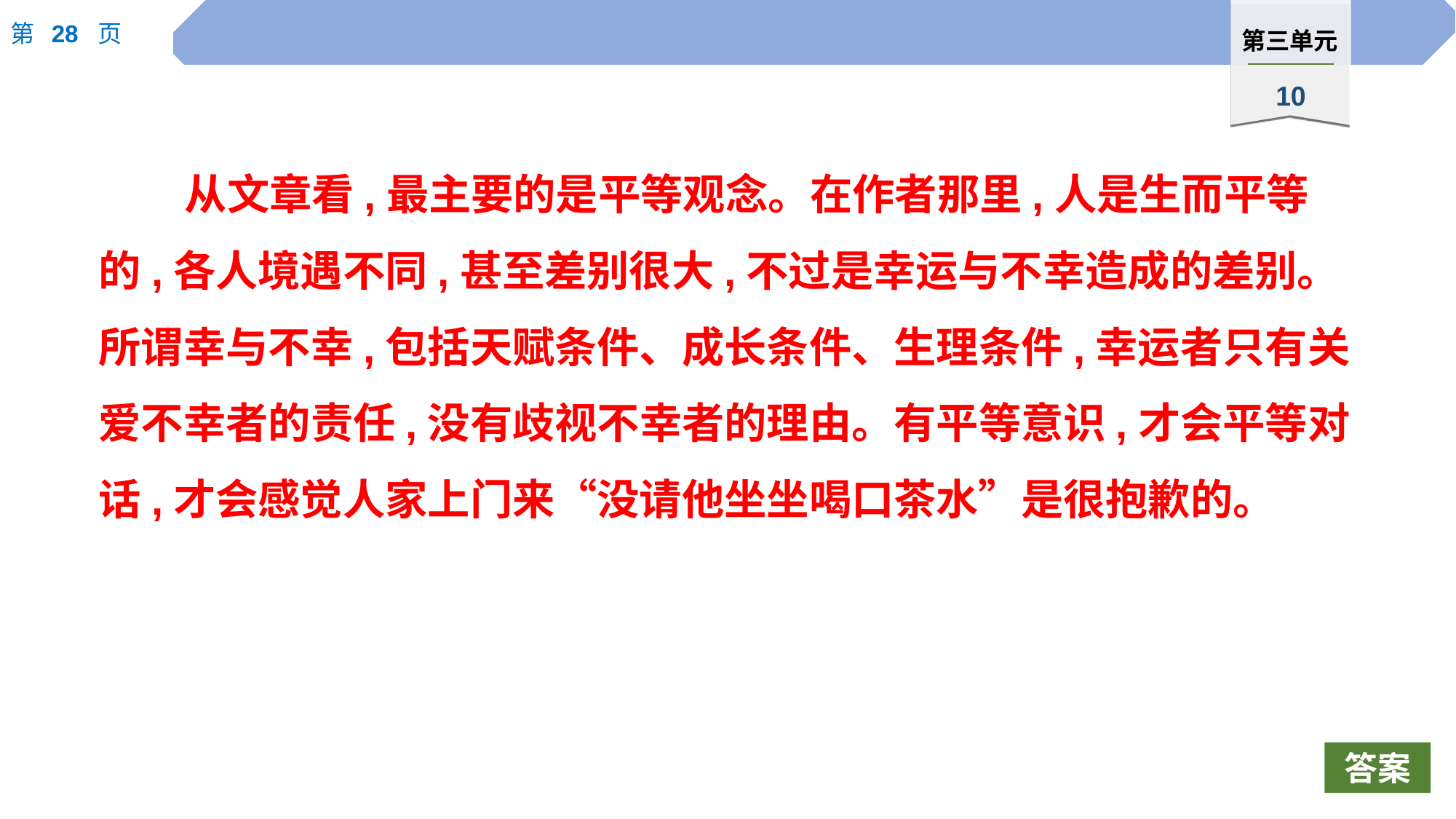

从文章看,最主要的是平等观念。在作者那里,人是生而平等的,各人境遇不同,甚至差别很大,不过是幸运与不幸造成的差别。所谓幸与不幸,包括天赋条件、成长条件、生理条件,幸运者只有关爱不幸者的责任,没有歧视不幸者的理由。有平等意识,才会平等对话,才会感觉人家上门来“没请他坐坐喝口茶水”是很抱歉的。
答案